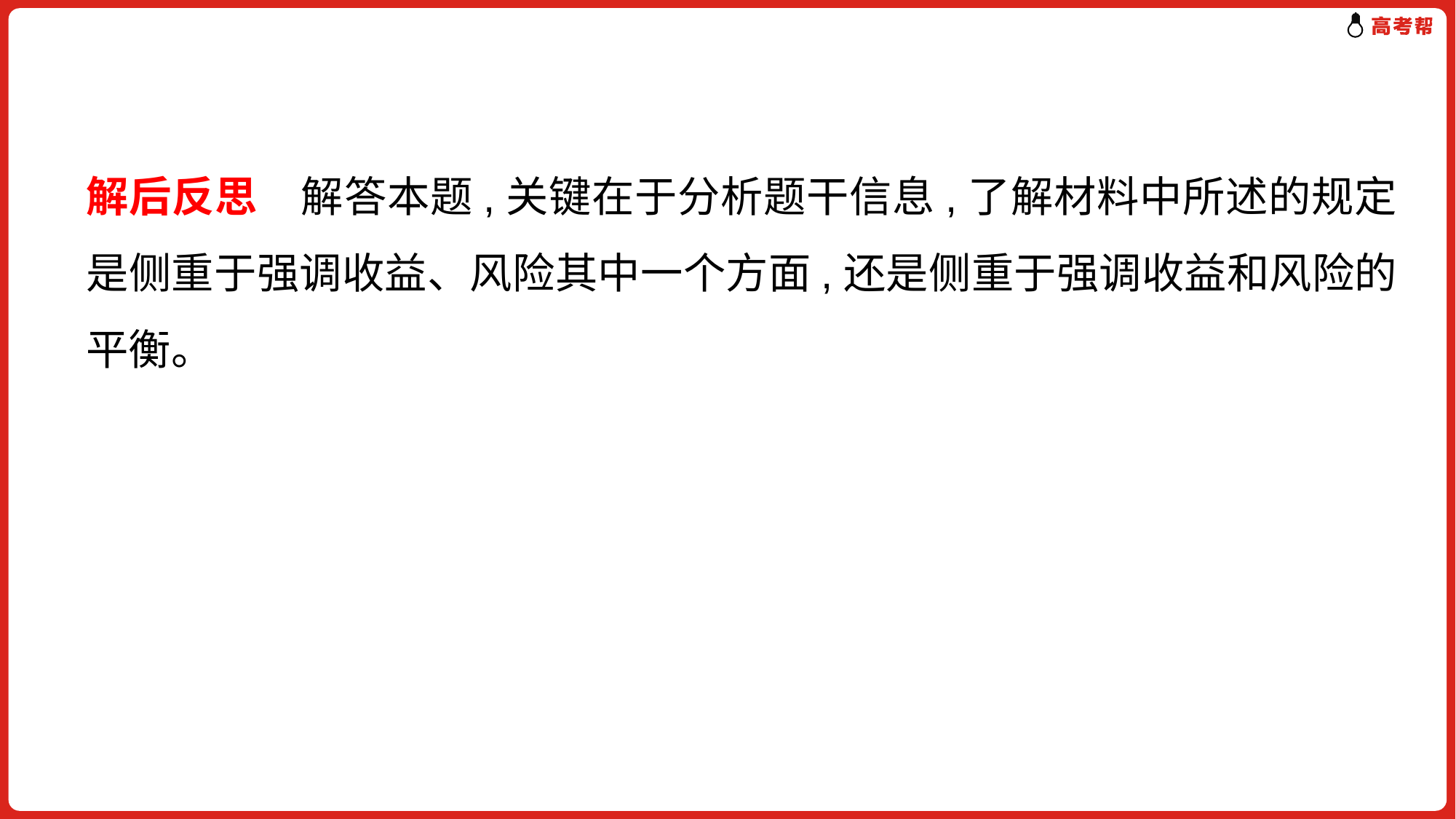

解后反思　解答本题,关键在于分析题干信息,了解材料中所述的规定是侧重于强调收益、风险其中一个方面,还是侧重于强调收益和风险的平衡。